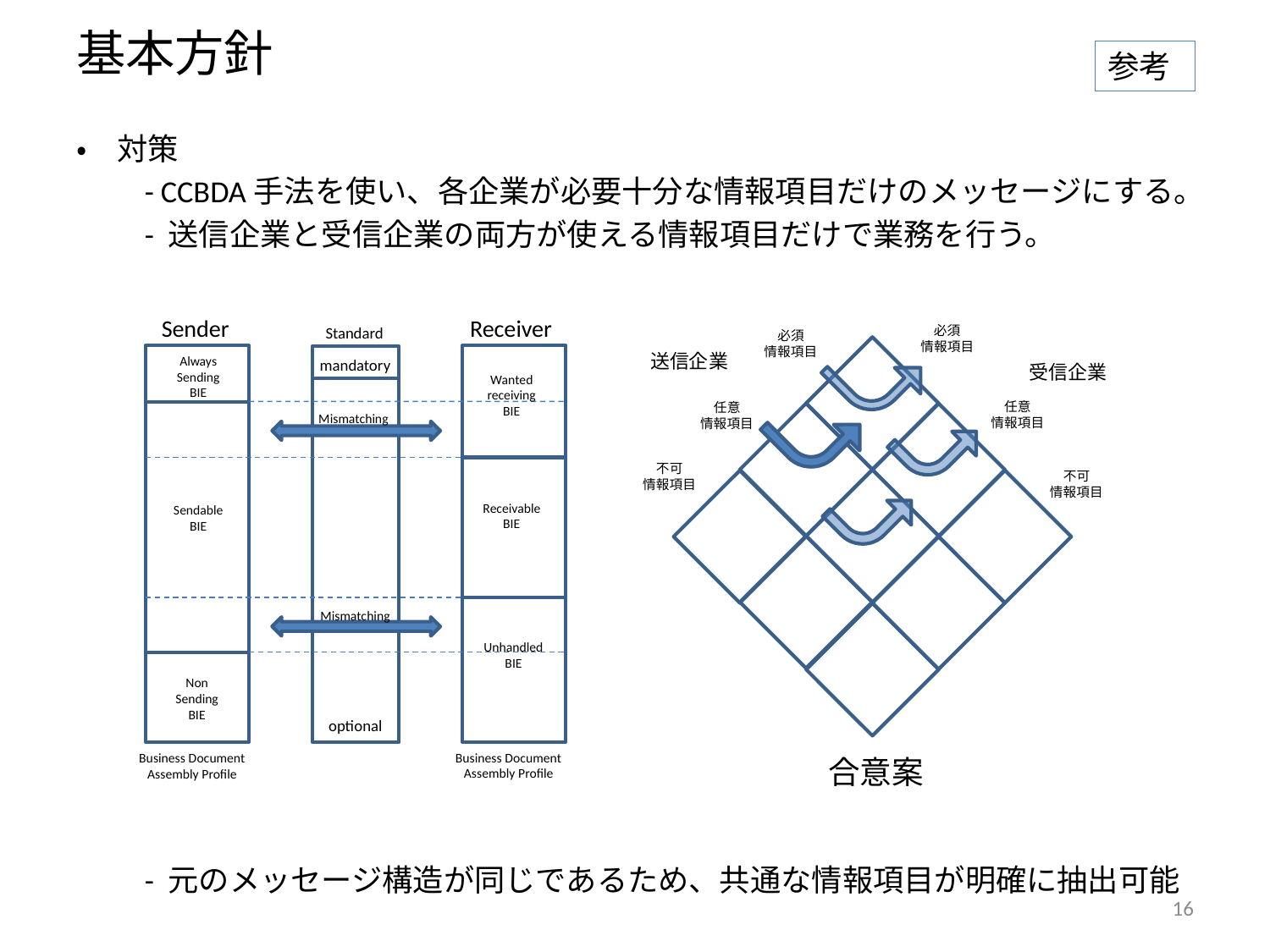

# 基本方針
参考
・　対策
　　- CCBDA手法を使い、各企業が必要十分な情報項目だけのメッセージにする。
　　- 送信企業と受信企業の両方が使える情報項目だけで業務を行う。

　　- 元のメッセージ構造が同じであるため、共通な情報項目が明確に抽出可能
Sender
Receiver
Standard

Always
Sending
BIE

mandatory
Wanted
receiving
BIE

Mismatching

Receivable
BIE
Sendable
BIE

Mismatching

Unhandled
BIE

Non
Sending
BIE
optional
Business Document
Assembly Profile
Business Document
Assembly Profile
必須
情報項目
必須
情報項目

任意
情報項目
任意
情報項目

不可
情報項目
不可
情報項目

送信企業
受信企業
合意案
16